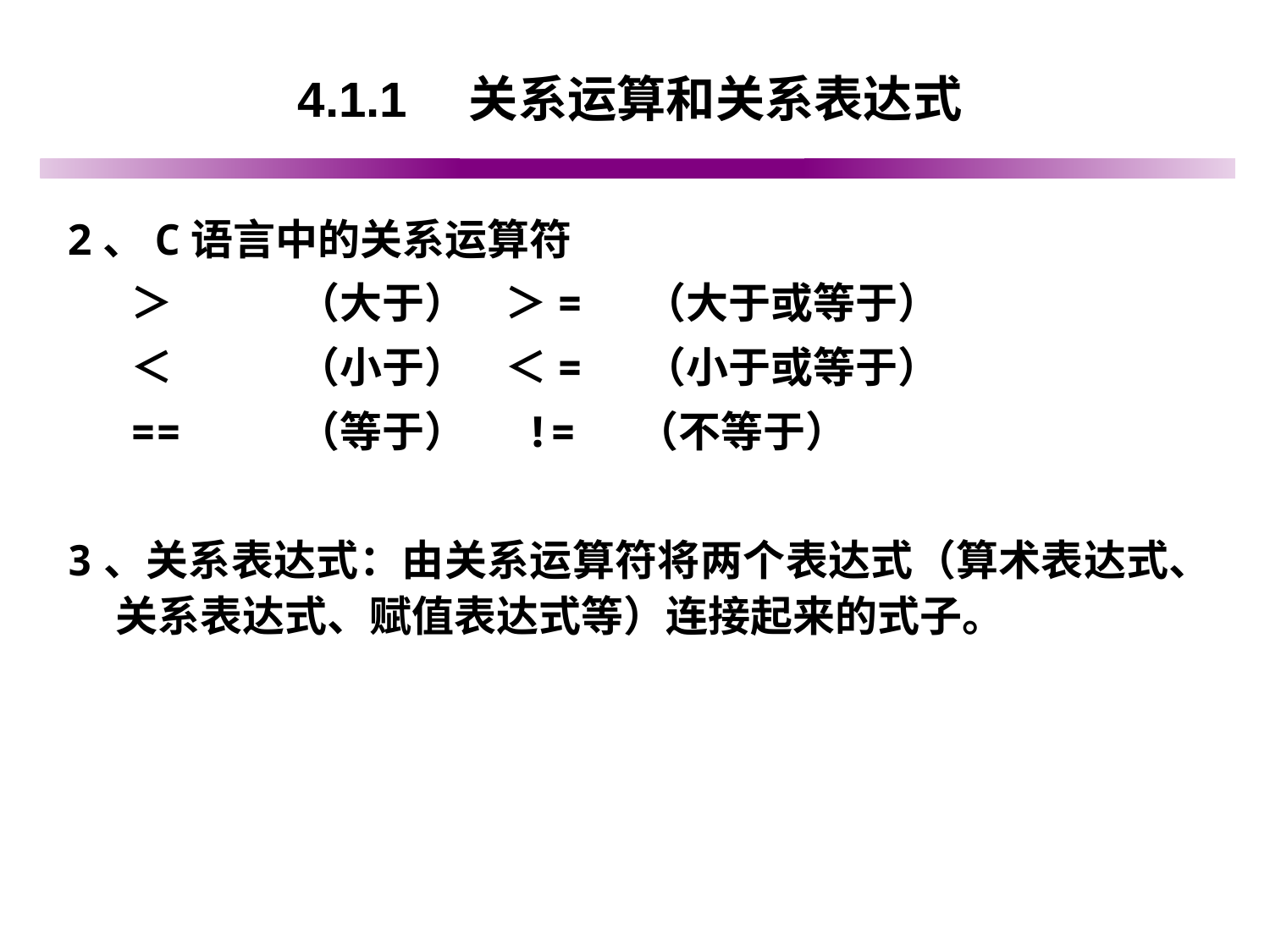

# 4.1.1　关系运算和关系表达式
2、C语言中的关系运算符
＞	（大于）    ＞=  （大于或等于）
＜	（小于）    ＜=  （小于或等于）
==	（等于）     !=  （不等于）

3、关系表达式：由关系运算符将两个表达式（算术表达式、关系表达式、赋值表达式等）连接起来的式子。